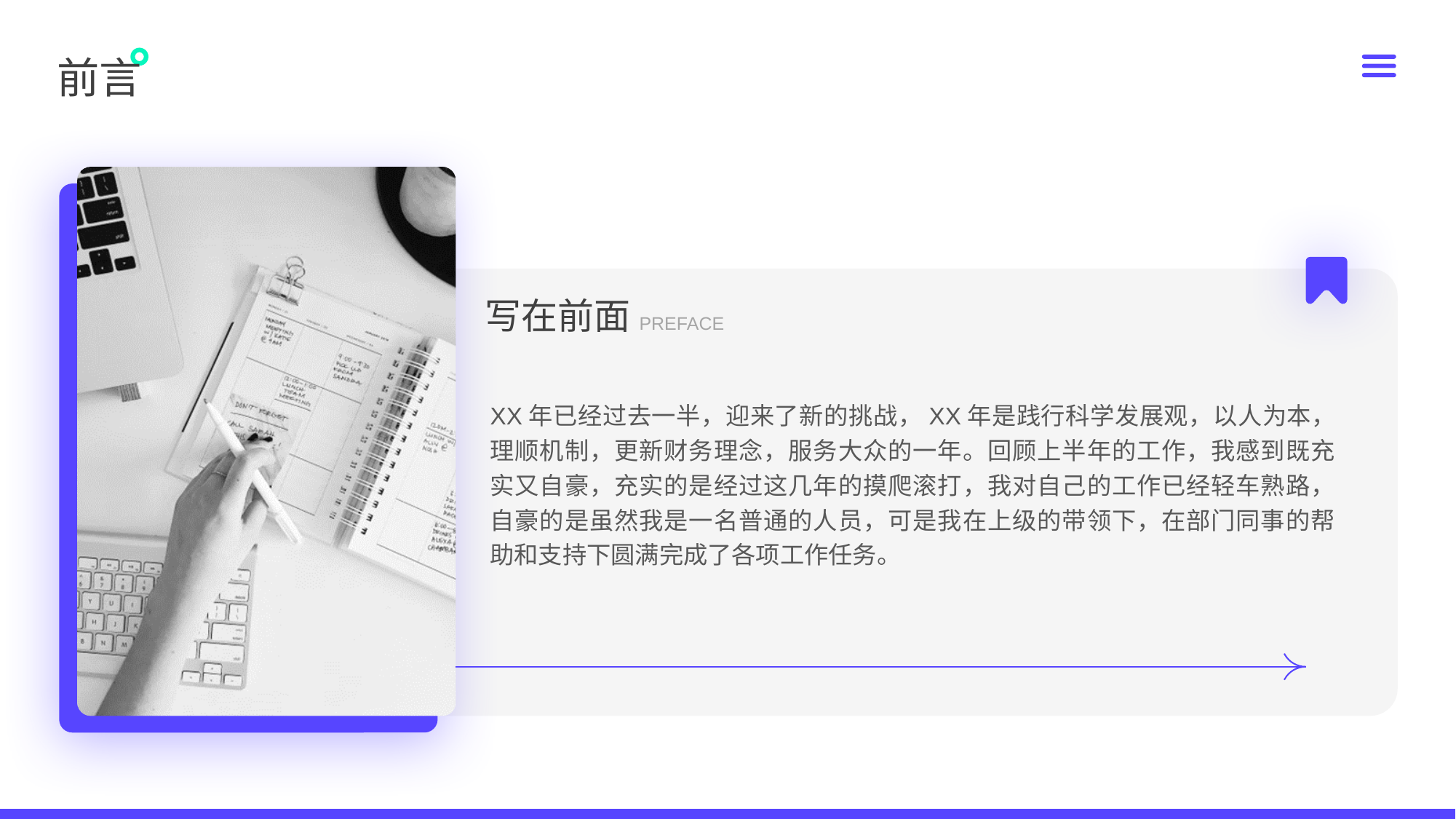

前言

写在前面
PREFACE
XX年已经过去一半，迎来了新的挑战，XX年是践行科学发展观，以人为本，理顺机制，更新财务理念，服务大众的一年。回顾上半年的工作，我感到既充实又自豪，充实的是经过这几年的摸爬滚打，我对自己的工作已经轻车熟路，自豪的是虽然我是一名普通的人员，可是我在上级的带领下，在部门同事的帮助和支持下圆满完成了各项工作任务。